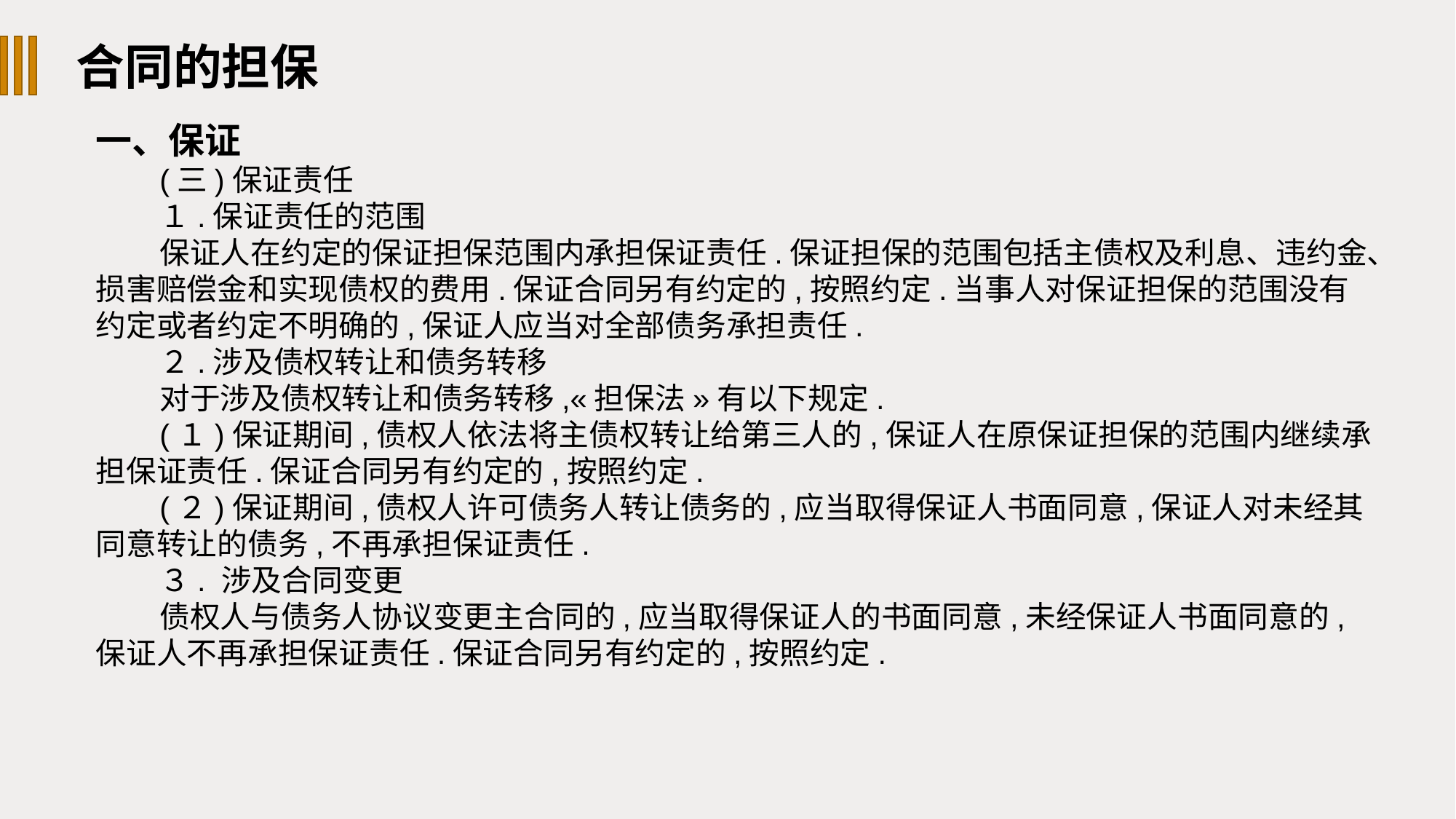

合同的担保

一、保证
(三)保证责任
１.保证责任的范围
保证人在约定的保证担保范围内承担保证责任.保证担保的范围包括主债权及利息、违约金、损害赔偿金和实现债权的费用.保证合同另有约定的,按照约定.当事人对保证担保的范围没有约定或者约定不明确的,保证人应当对全部债务承担责任.
２.涉及债权转让和债务转移
对于涉及债权转让和债务转移,«担保法»有以下规定.
(１)保证期间,债权人依法将主债权转让给第三人的,保证人在原保证担保的范围内继续承担保证责任.保证合同另有约定的,按照约定.
(２)保证期间,债权人许可债务人转让债务的,应当取得保证人书面同意,保证人对未经其同意转让的债务,不再承担保证责任.
３. 涉及合同变更
债权人与债务人协议变更主合同的,应当取得保证人的书面同意,未经保证人书面同意的,保证人不再承担保证责任.保证合同另有约定的,按照约定.